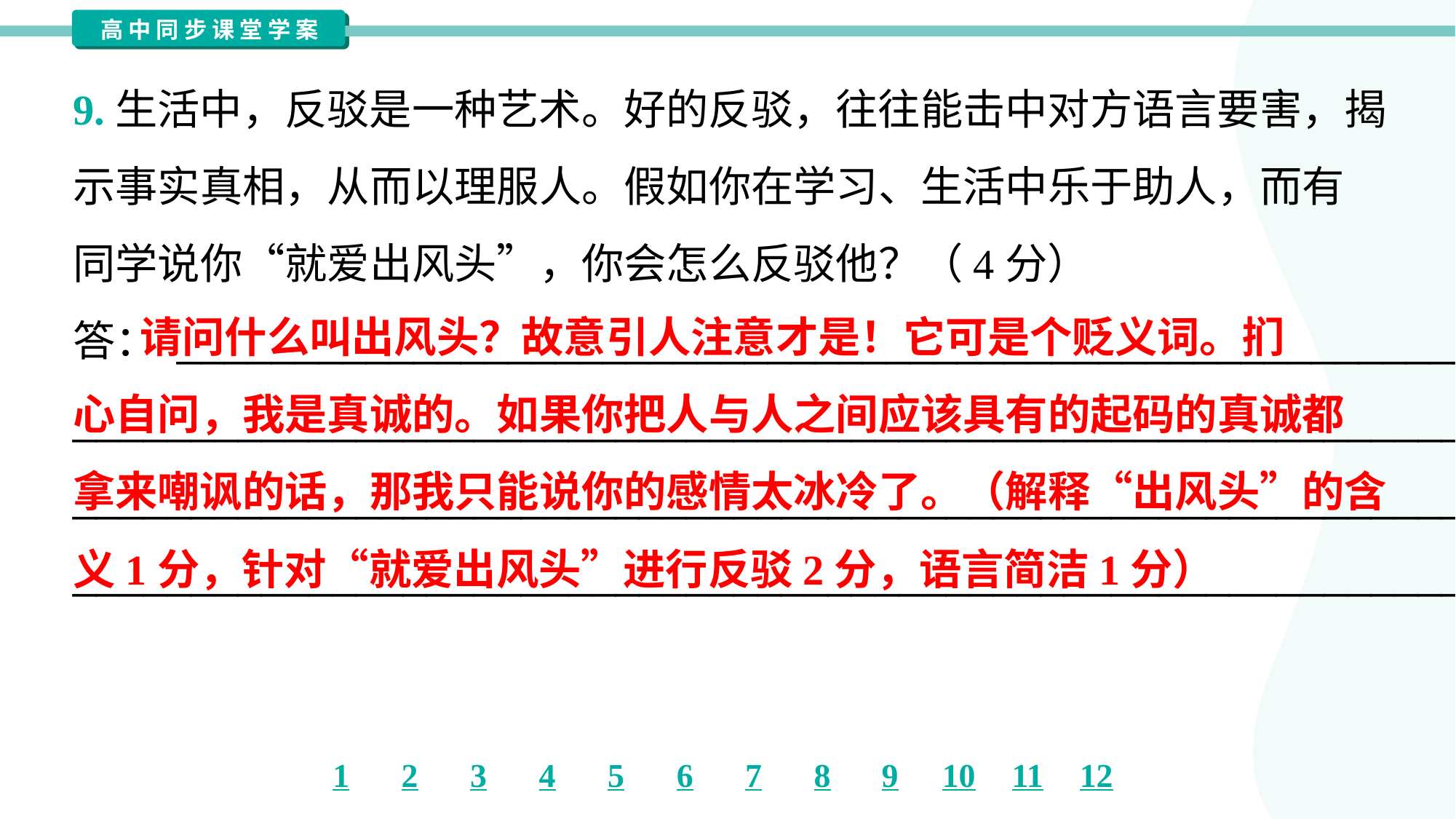

9.生活中，反驳是一种艺术。好的反驳，往往能击中对方语言要害，揭
示事实真相，从而以理服人。假如你在学习、生活中乐于助人，而有
同学说你“就爱出风头”，你会怎么反驳他？（4分）
答： ________________________________________________________
_____________________________________________________________
_____________________________________________________________
_____________________________________________________________
      请问什么叫出风头？故意引人注意才是！它可是个贬义词。扪
心自问，我是真诚的。如果你把人与人之间应该具有的起码的真诚都
拿来嘲讽的话，那我只能说你的感情太冰冷了。（解释“出风头”的含
义1分，针对“就爱出风头”进行反驳2分，语言简洁1分）